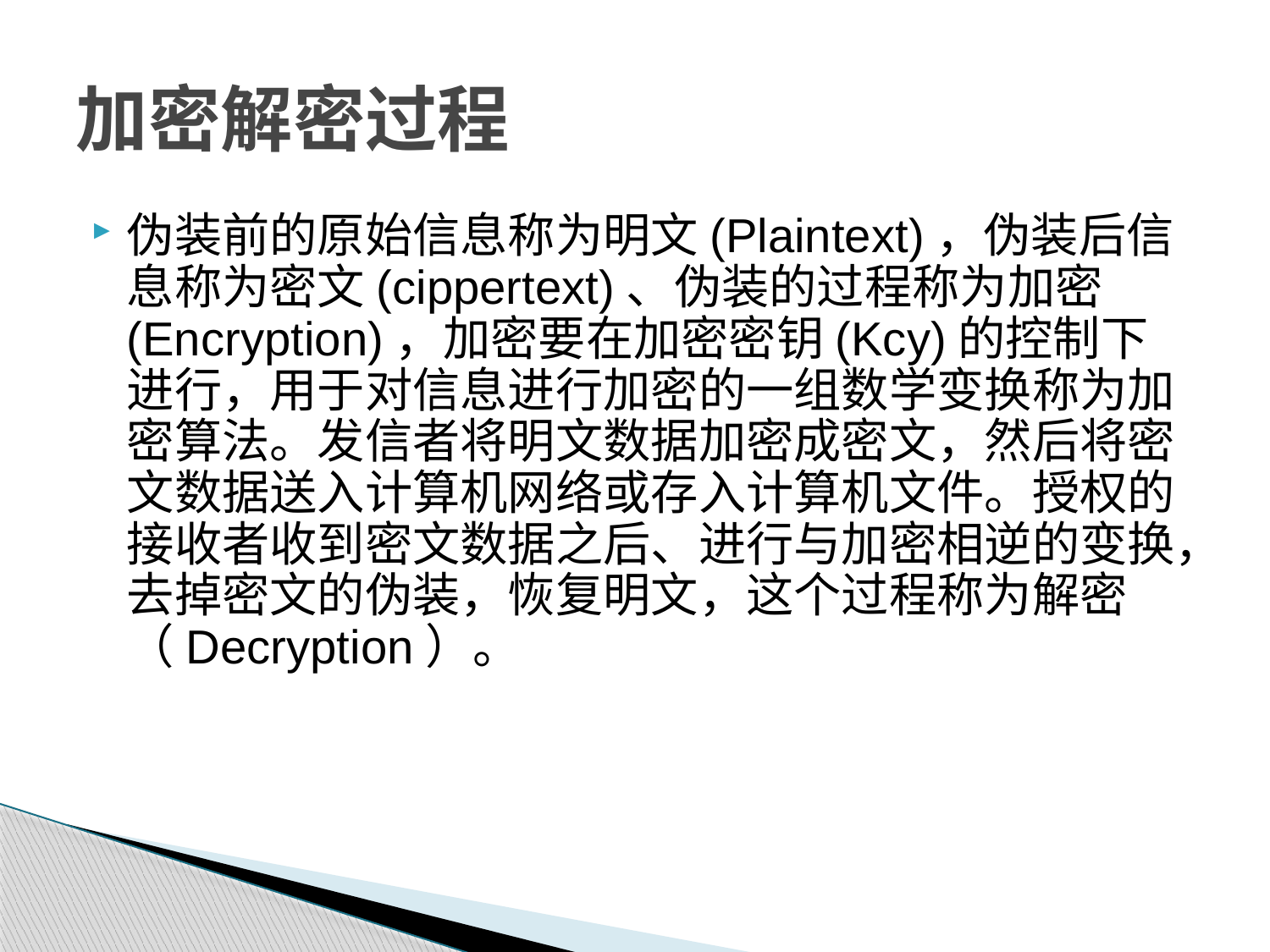

# 加密解密过程
伪装前的原始信息称为明文(Plaintext)，伪装后信息称为密文(cippertext)、伪装的过程称为加密(Encryption)，加密要在加密密钥(Kcy)的控制下进行，用于对信息进行加密的一组数学变换称为加密算法。发信者将明文数据加密成密文，然后将密文数据送入计算机网络或存入计算机文件。授权的接收者收到密文数据之后、进行与加密相逆的变换，去掉密文的伪装，恢复明文，这个过程称为解密（Decryption）。